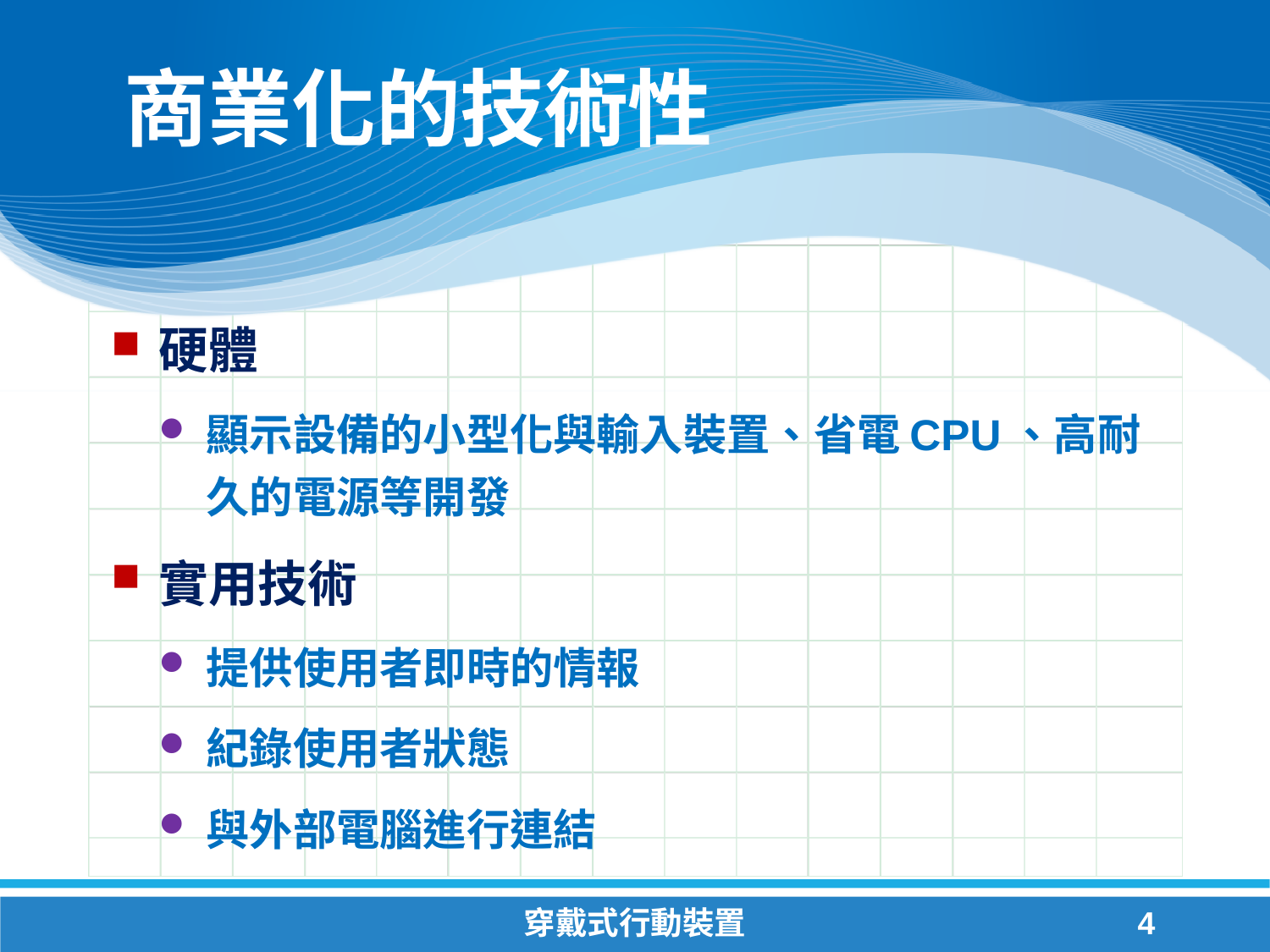

# 商業化的技術性
硬體
顯示設備的小型化與輸入裝置、省電CPU、高耐久的電源等開發
實用技術
提供使用者即時的情報
紀錄使用者狀態
與外部電腦進行連結

穿戴式行動裝置
4